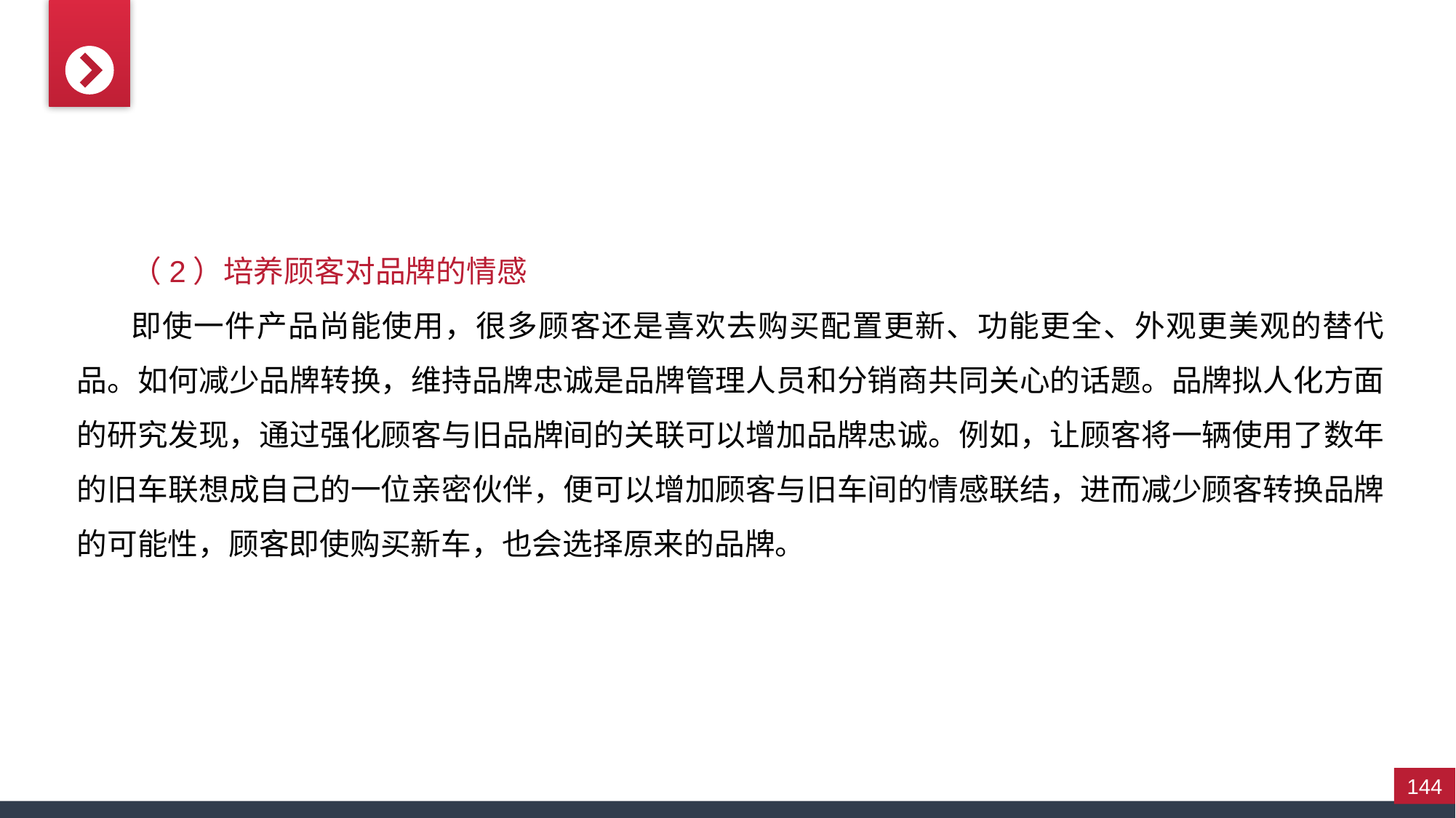

（2）培养顾客对品牌的情感
即使一件产品尚能使用，很多顾客还是喜欢去购买配置更新、功能更全、外观更美观的替代品。如何减少品牌转换，维持品牌忠诚是品牌管理人员和分销商共同关心的话题。品牌拟人化方面的研究发现，通过强化顾客与旧品牌间的关联可以增加品牌忠诚。例如，让顾客将一辆使用了数年的旧车联想成自己的一位亲密伙伴，便可以增加顾客与旧车间的情感联结，进而减少顾客转换品牌的可能性，顾客即使购买新车，也会选择原来的品牌。